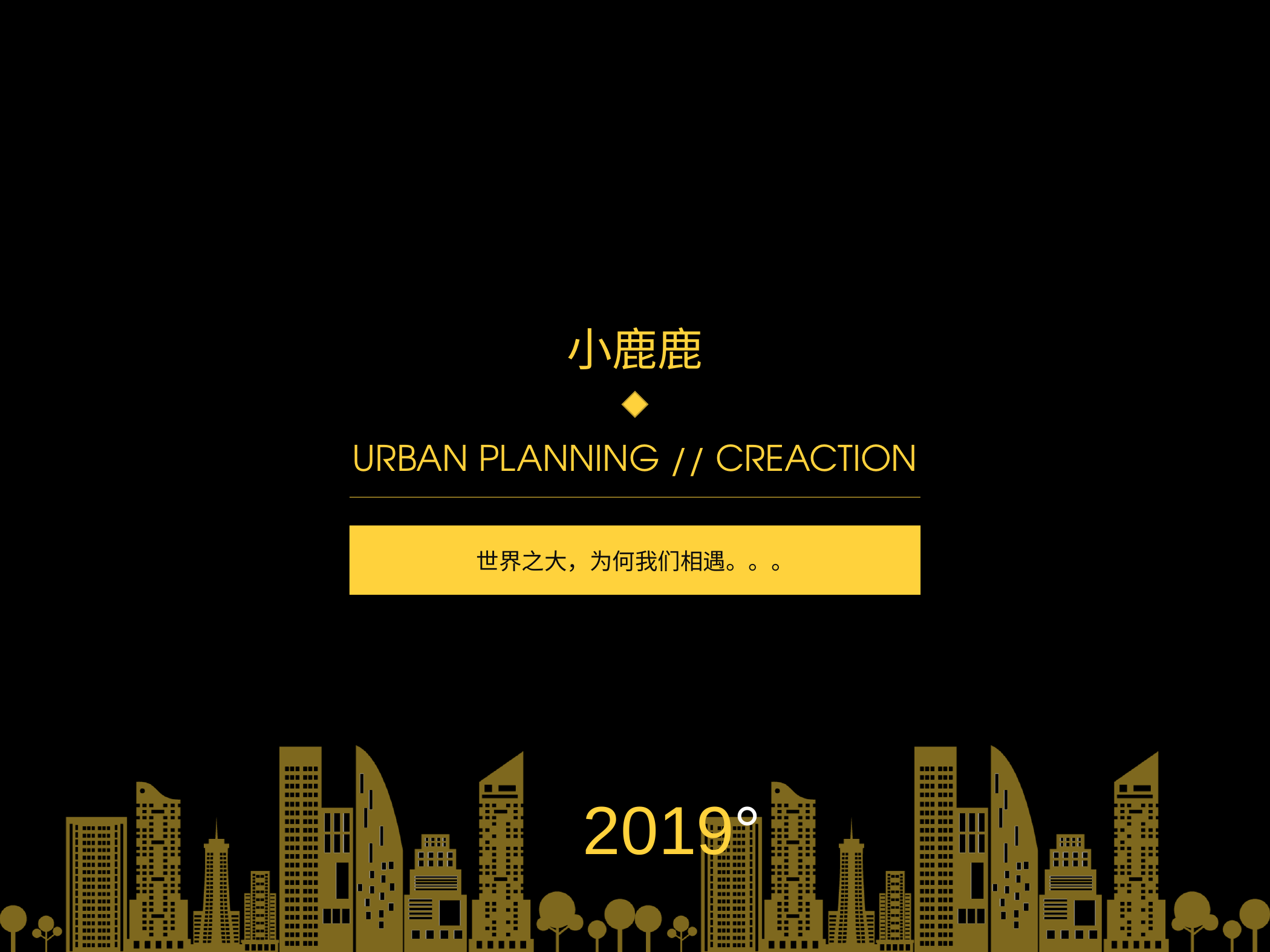

小鹿鹿

URBAN PLANNING // CREACTION

世界之大，为何我们相遇。。。

2019°